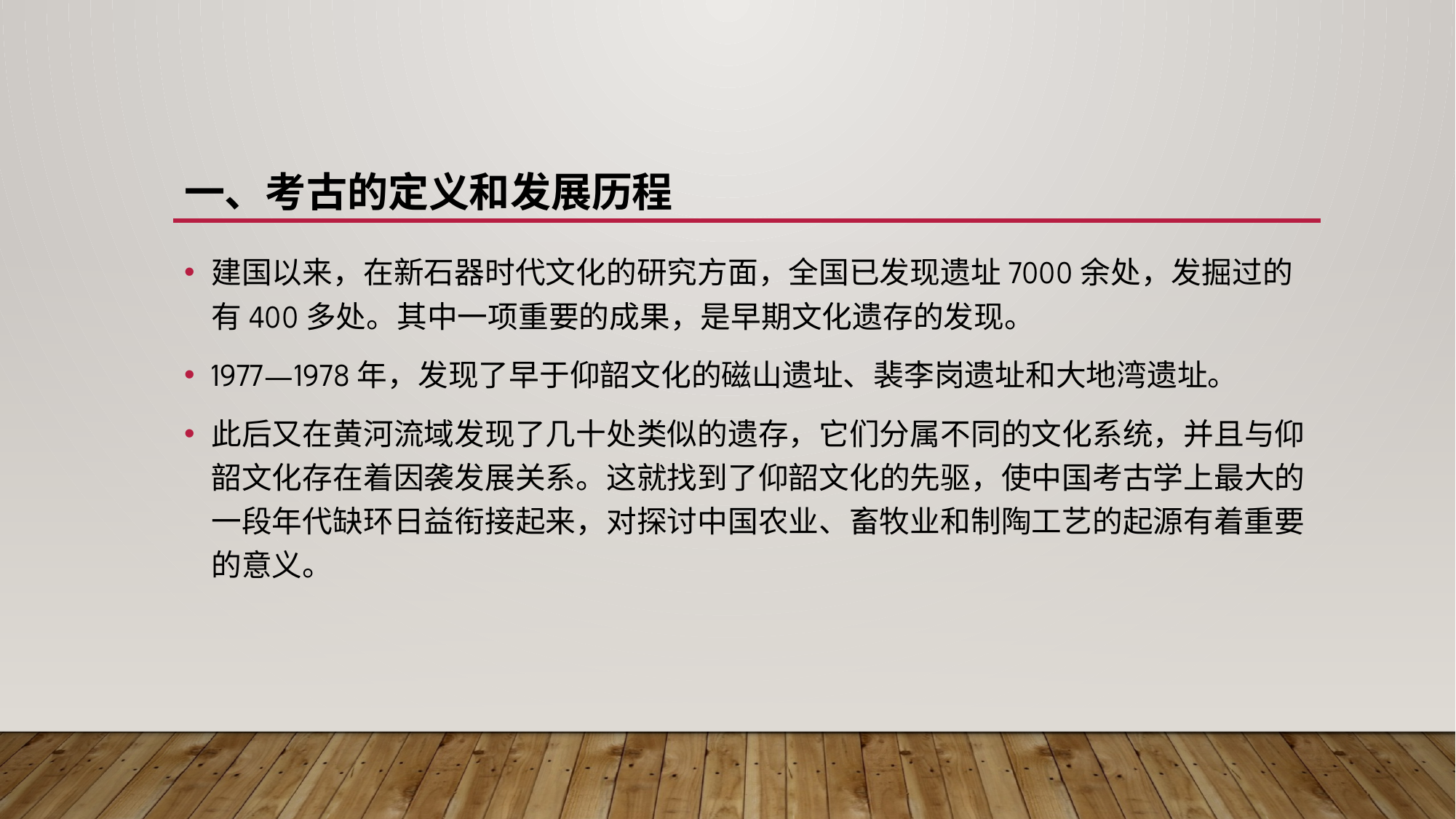

# 一、考古的定义和发展历程
建国以来，在新石器时代文化的研究方面，全国已发现遗址7000余处，发掘过的有400多处。其中一项重要的成果，是早期文化遗存的发现。
1977—1978年，发现了早于仰韶文化的磁山遗址、裴李岗遗址和大地湾遗址。
此后又在黄河流域发现了几十处类似的遗存，它们分属不同的文化系统，并且与仰韶文化存在着因袭发展关系。这就找到了仰韶文化的先驱，使中国考古学上最大的一段年代缺环日益衔接起来，对探讨中国农业、畜牧业和制陶工艺的起源有着重要的意义。